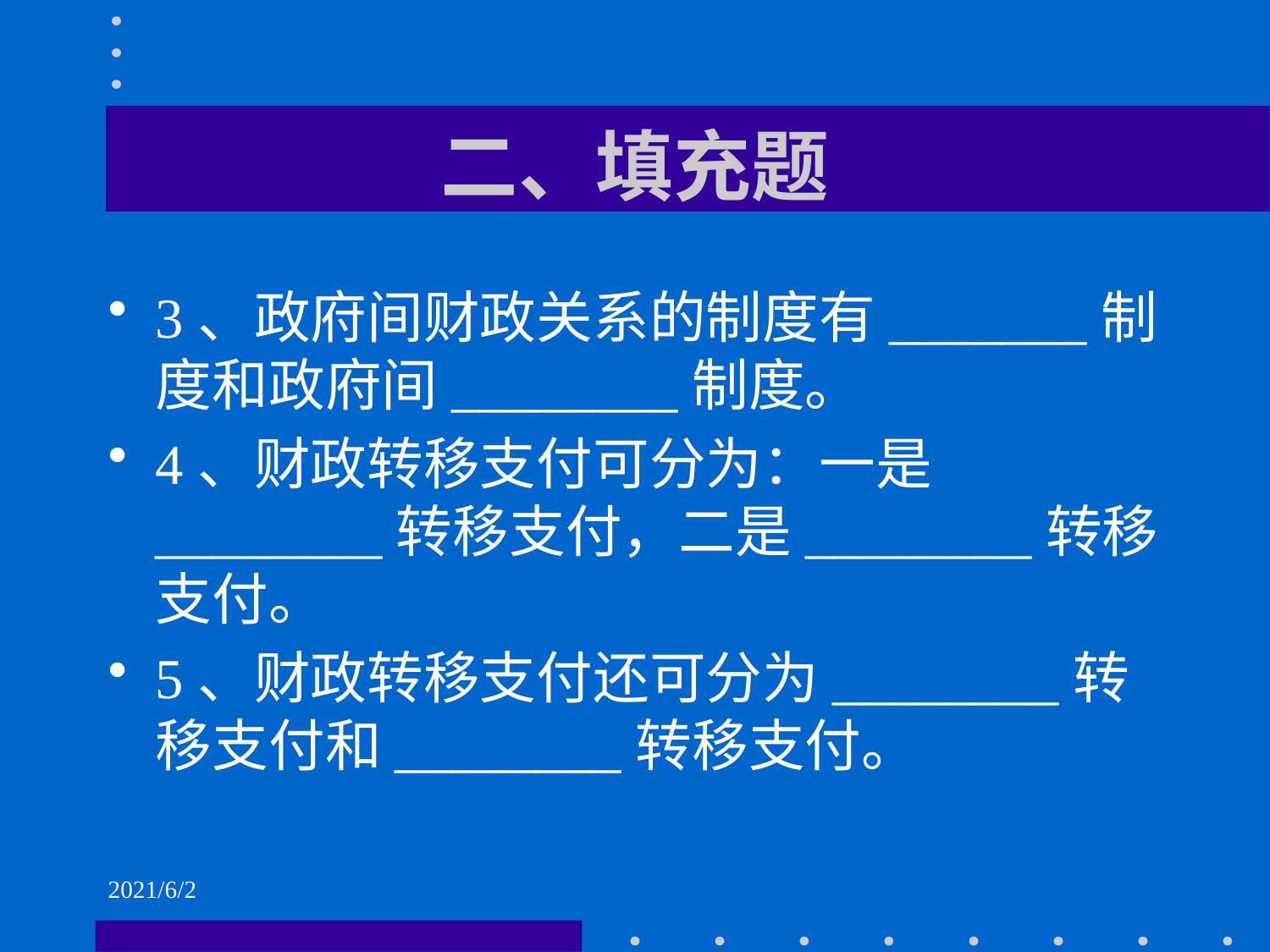

# 二、填充题
3、政府间财政关系的制度有_______制度和政府间________制度。
4、财政转移支付可分为：一是________转移支付，二是________转移支付。
5、财政转移支付还可分为________转移支付和________转移支付。
2021/6/2